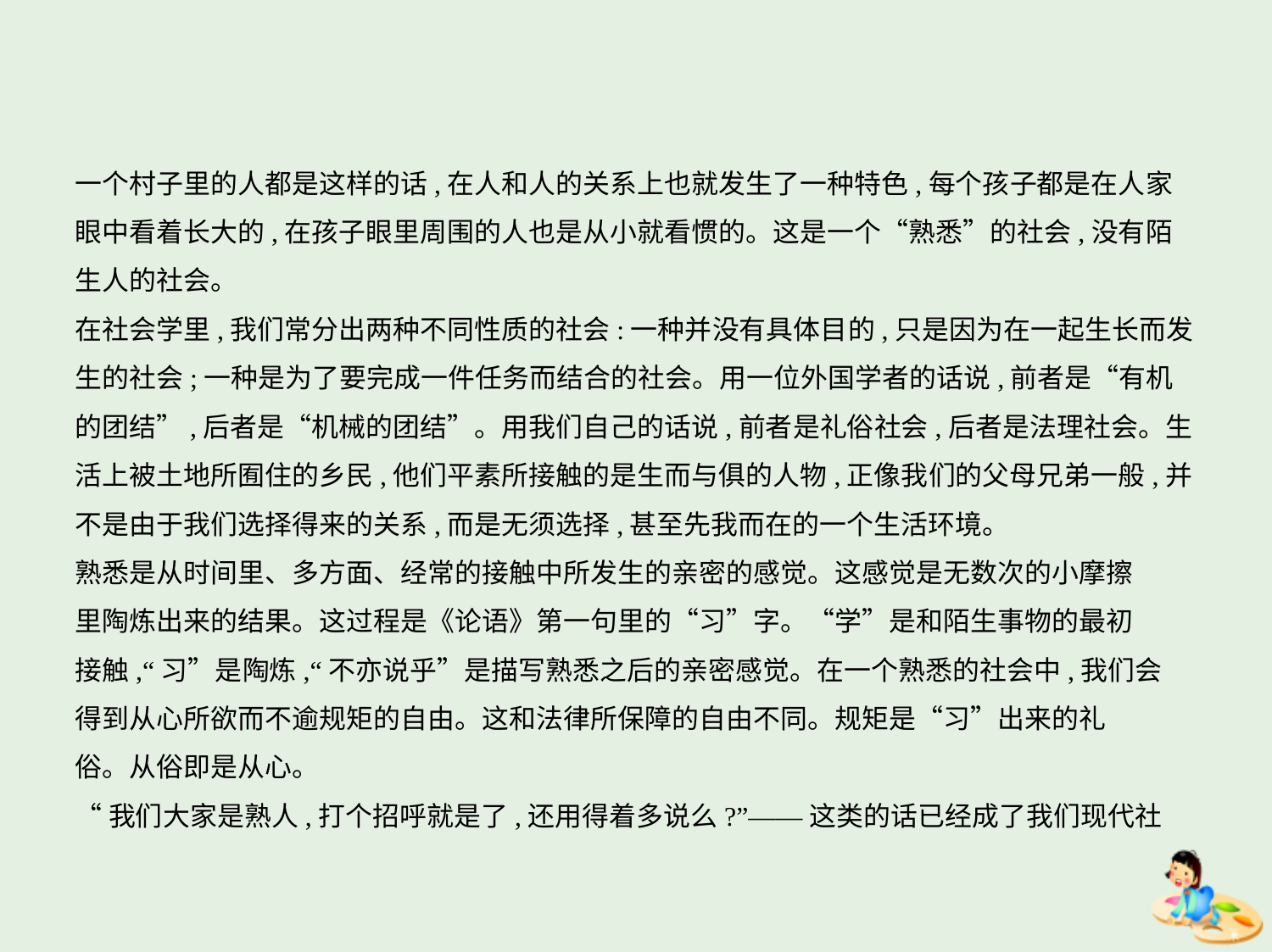

一个村子里的人都是这样的话,在人和人的关系上也就发生了一种特色,每个孩子都是在人家
眼中看着长大的,在孩子眼里周围的人也是从小就看惯的。这是一个“熟悉”的社会,没有陌
生人的社会。
在社会学里,我们常分出两种不同性质的社会:一种并没有具体目的,只是因为在一起生长而发
生的社会;一种是为了要完成一件任务而结合的社会。用一位外国学者的话说,前者是“有机
的团结”,后者是“机械的团结”。用我们自己的话说,前者是礼俗社会,后者是法理社会。生
活上被土地所囿住的乡民,他们平素所接触的是生而与俱的人物,正像我们的父母兄弟一般,并
不是由于我们选择得来的关系,而是无须选择,甚至先我而在的一个生活环境。
熟悉是从时间里、多方面、经常的接触中所发生的亲密的感觉。这感觉是无数次的小摩擦
里陶炼出来的结果。这过程是《论语》第一句里的“习”字。“学”是和陌生事物的最初
接触,“习”是陶炼,“不亦说乎”是描写熟悉之后的亲密感觉。在一个熟悉的社会中,我们会
得到从心所欲而不逾规矩的自由。这和法律所保障的自由不同。规矩是“习”出来的礼
俗。从俗即是从心。
“我们大家是熟人,打个招呼就是了,还用得着多说么?”——这类的话已经成了我们现代社